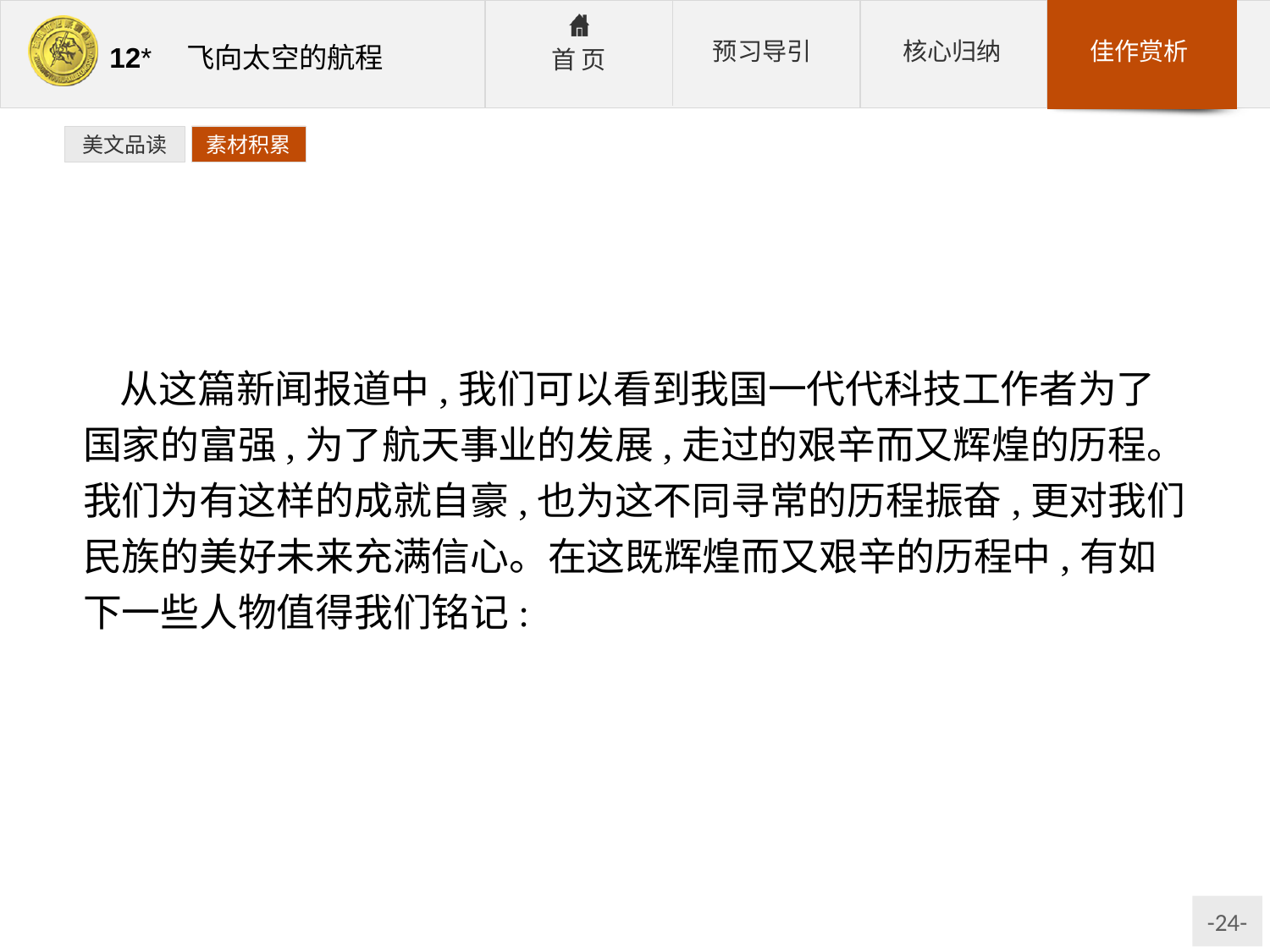

美文品读
素材积累
从这篇新闻报道中,我们可以看到我国一代代科技工作者为了国家的富强,为了航天事业的发展,走过的艰辛而又辉煌的历程。我们为有这样的成就自豪,也为这不同寻常的历程振奋,更对我们民族的美好未来充满信心。在这既辉煌而又艰辛的历程中,有如下一些人物值得我们铭记: